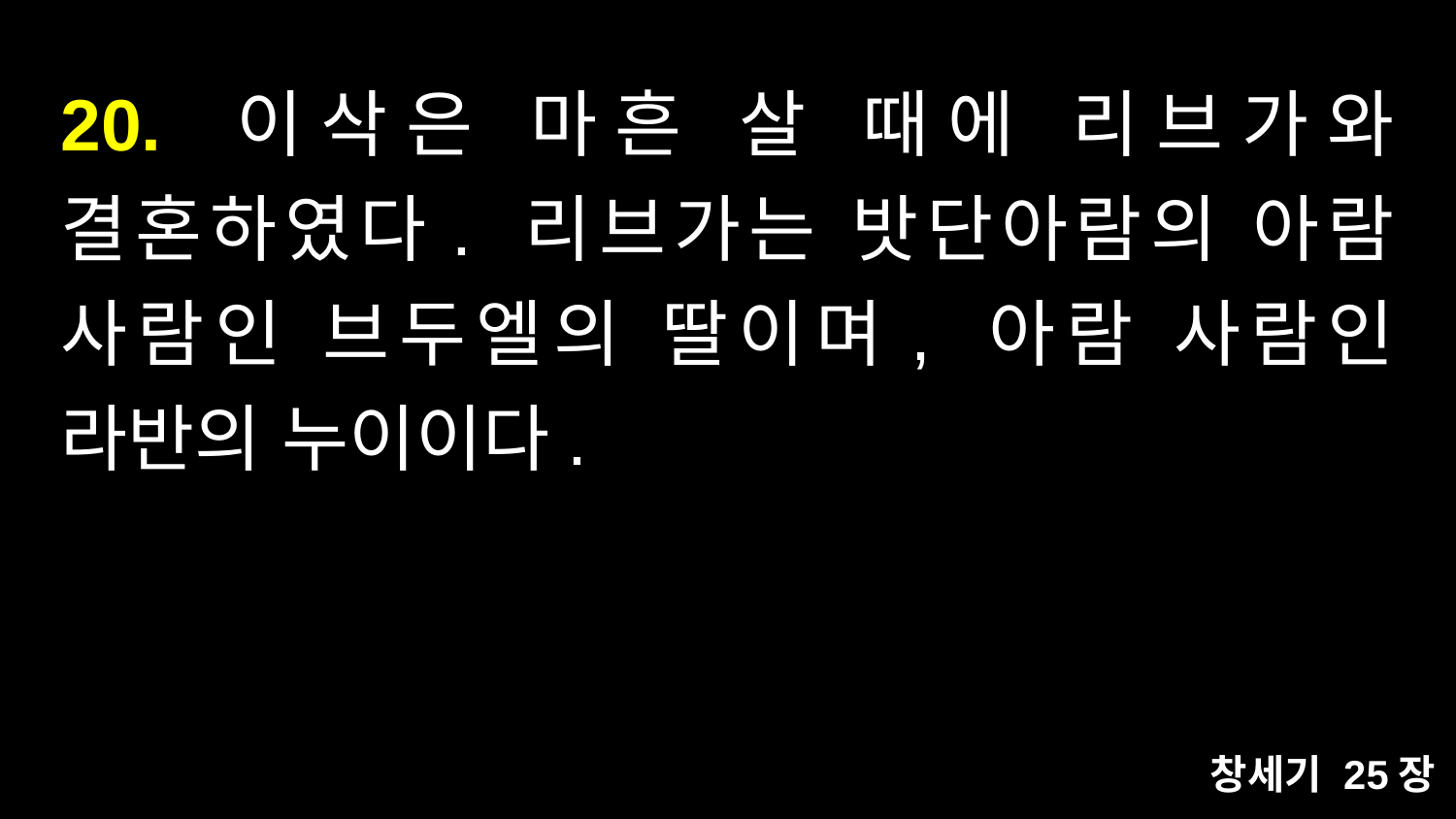

# 20. 이삭은 마흔 살 때에 리브가와 결혼하였다. 리브가는 밧단아람의 아람 사람인 브두엘의 딸이며, 아람 사람인 라반의 누이이다.
창세기 25장